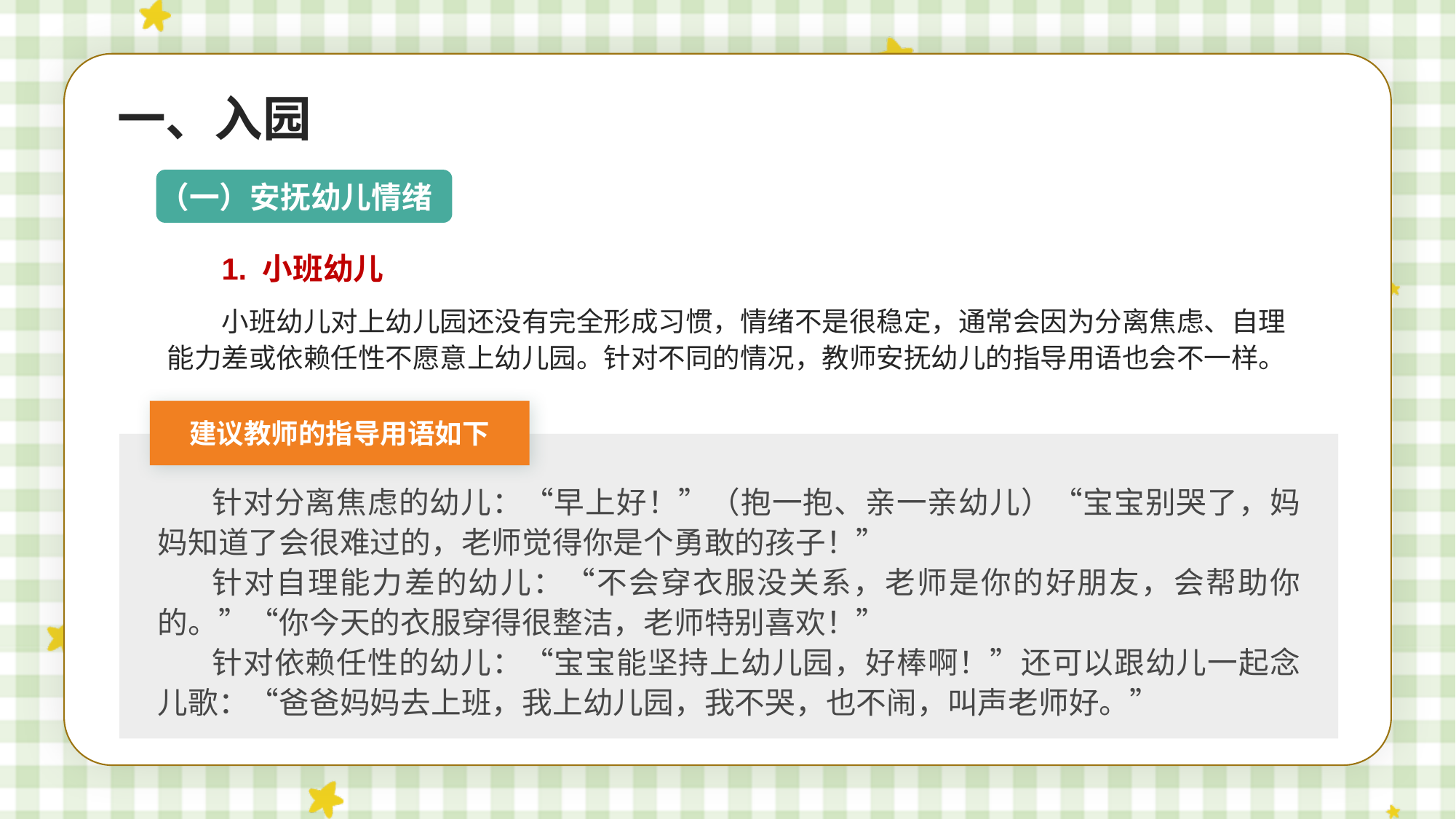

一、入园
（一）安抚幼儿情绪
1. 小班幼儿
小班幼儿对上幼儿园还没有完全形成习惯，情绪不是很稳定，通常会因为分离焦虑、自理能力差或依赖任性不愿意上幼儿园。针对不同的情况，教师安抚幼儿的指导用语也会不一样。
建议教师的指导用语如下
针对分离焦虑的幼儿：“早上好！”（抱一抱、亲一亲幼儿）“宝宝别哭了，妈妈知道了会很难过的，老师觉得你是个勇敢的孩子！”
针对自理能力差的幼儿：“不会穿衣服没关系，老师是你的好朋友，会帮助你的。”“你今天的衣服穿得很整洁，老师特别喜欢！”
针对依赖任性的幼儿：“宝宝能坚持上幼儿园，好棒啊！”还可以跟幼儿一起念儿歌：“爸爸妈妈去上班，我上幼儿园，我不哭，也不闹，叫声老师好。”